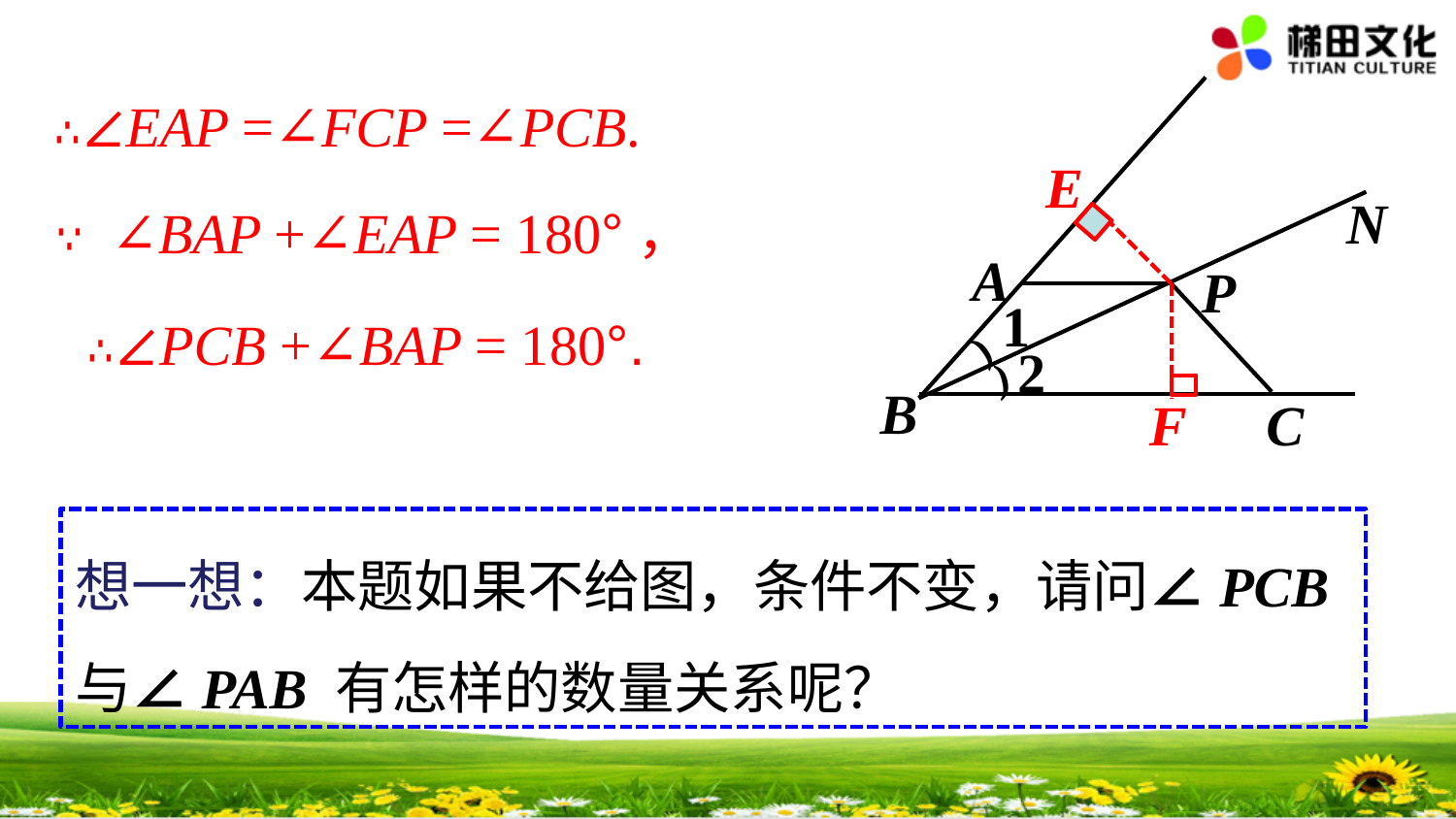

N
A
P
1
)
2
)
C
B
∴∠EAP =∠FCP =∠PCB.
E

∵∠BAP +∠EAP = 180°，

F
∴∠PCB +∠BAP = 180°.
想一想：本题如果不给图，条件不变，请问∠PCB 与∠PAB 有怎样的数量关系呢？